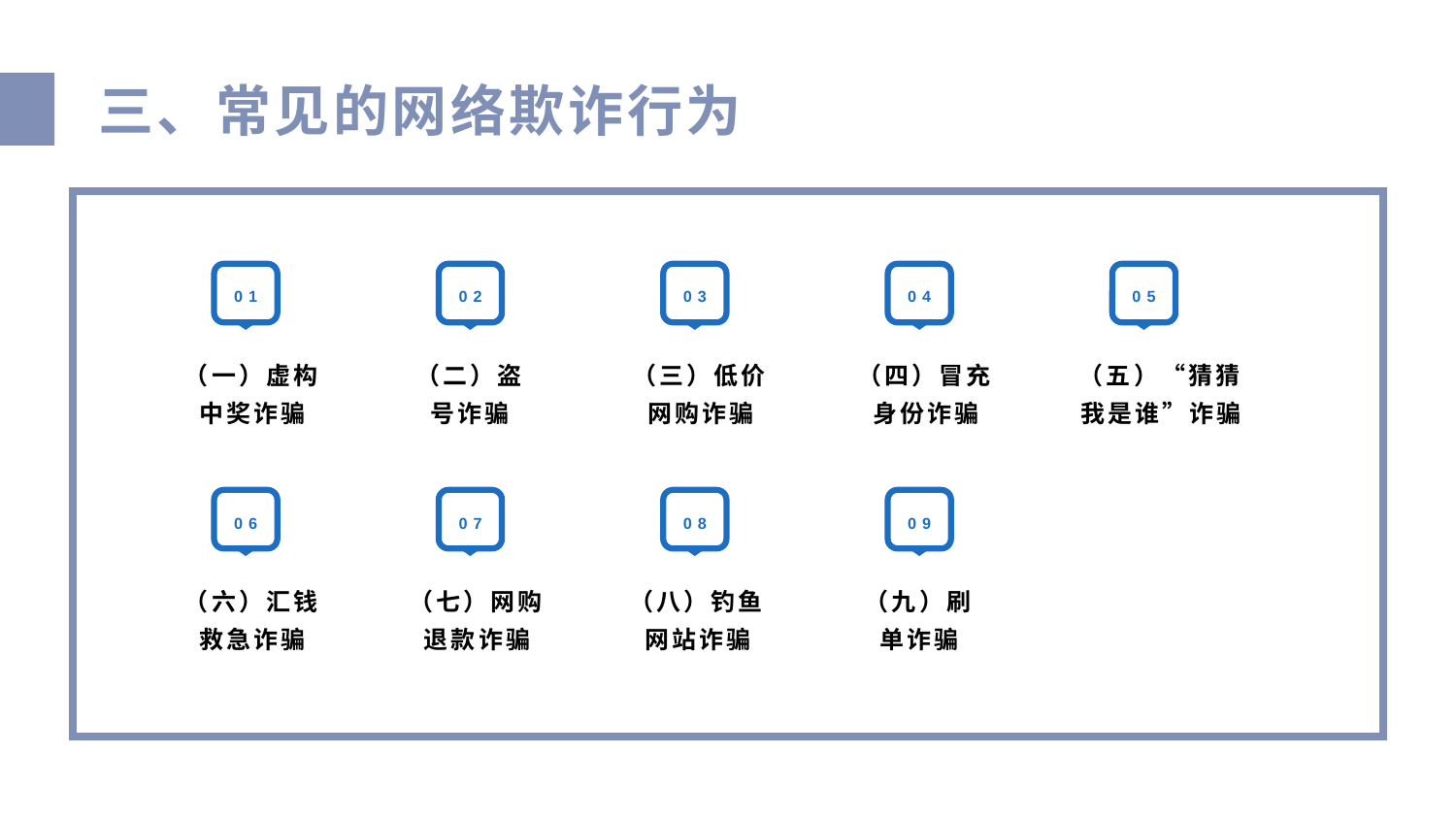

三、常见的网络欺诈行为

01
02
03
04
05

（二）盗号诈骗
（一）虚构中奖诈骗
（三）低价网购诈骗
（四）冒充身份诈骗
（五）“猜猜我是谁”诈骗

06
07
08
09

（九）刷单诈骗
（六）汇钱救急诈骗
（七）网购退款诈骗
（八）钓鱼网站诈骗